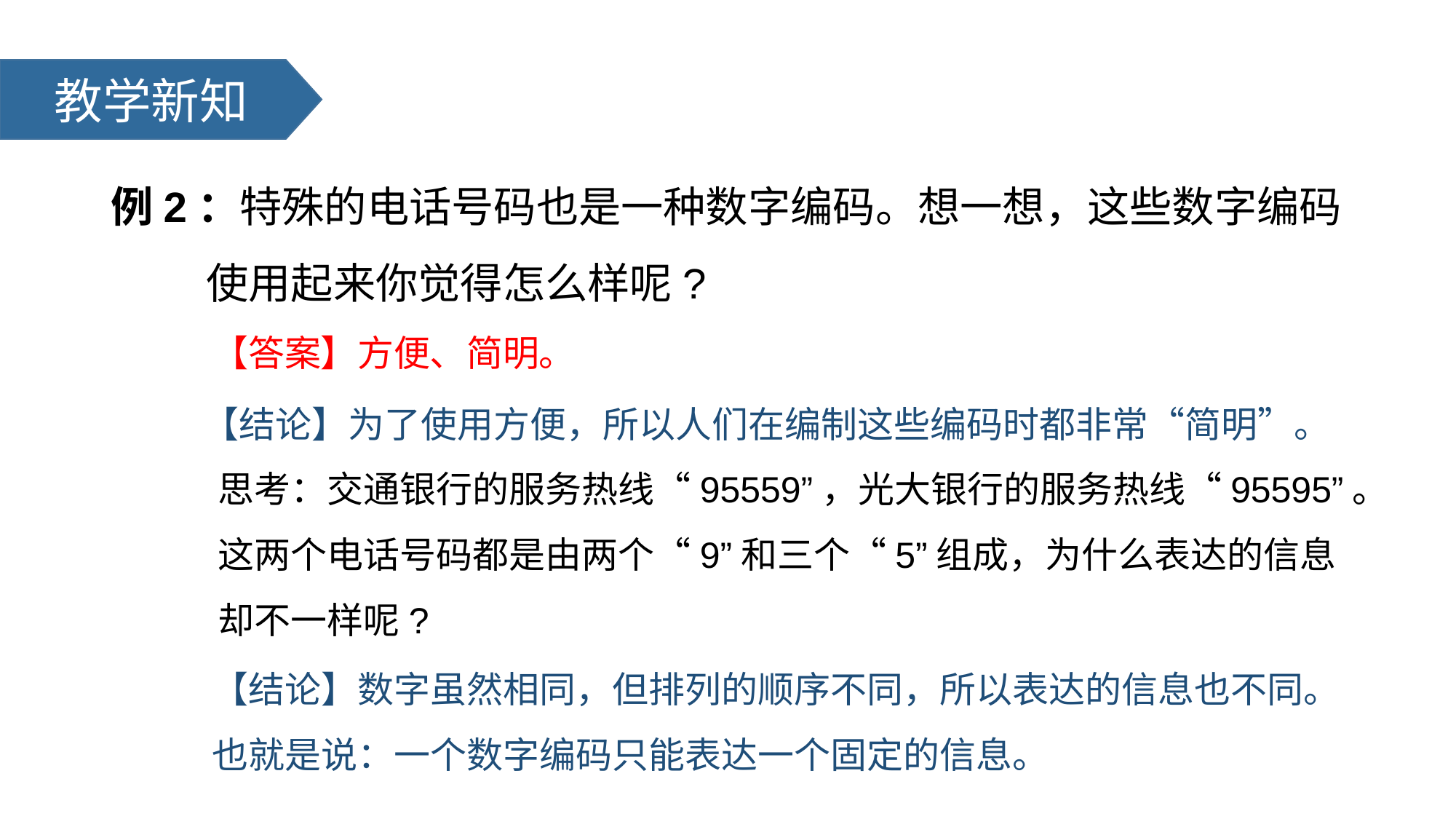

教学新知
例2：特殊的电话号码也是一种数字编码。想一想，这些数字编码
         使用起来你觉得怎么样呢?
【答案】方便、简明。
【结论】为了使用方便，所以人们在编制这些编码时都非常“简明”。
思考：交通银行的服务热线“95559”，光大银行的服务热线“95595”。
这两个电话号码都是由两个“9”和三个“5”组成，为什么表达的信息
却不一样呢?
【结论】数字虽然相同，但排列的顺序不同，所以表达的信息也不同。也就是说：一个数字编码只能表达一个固定的信息。